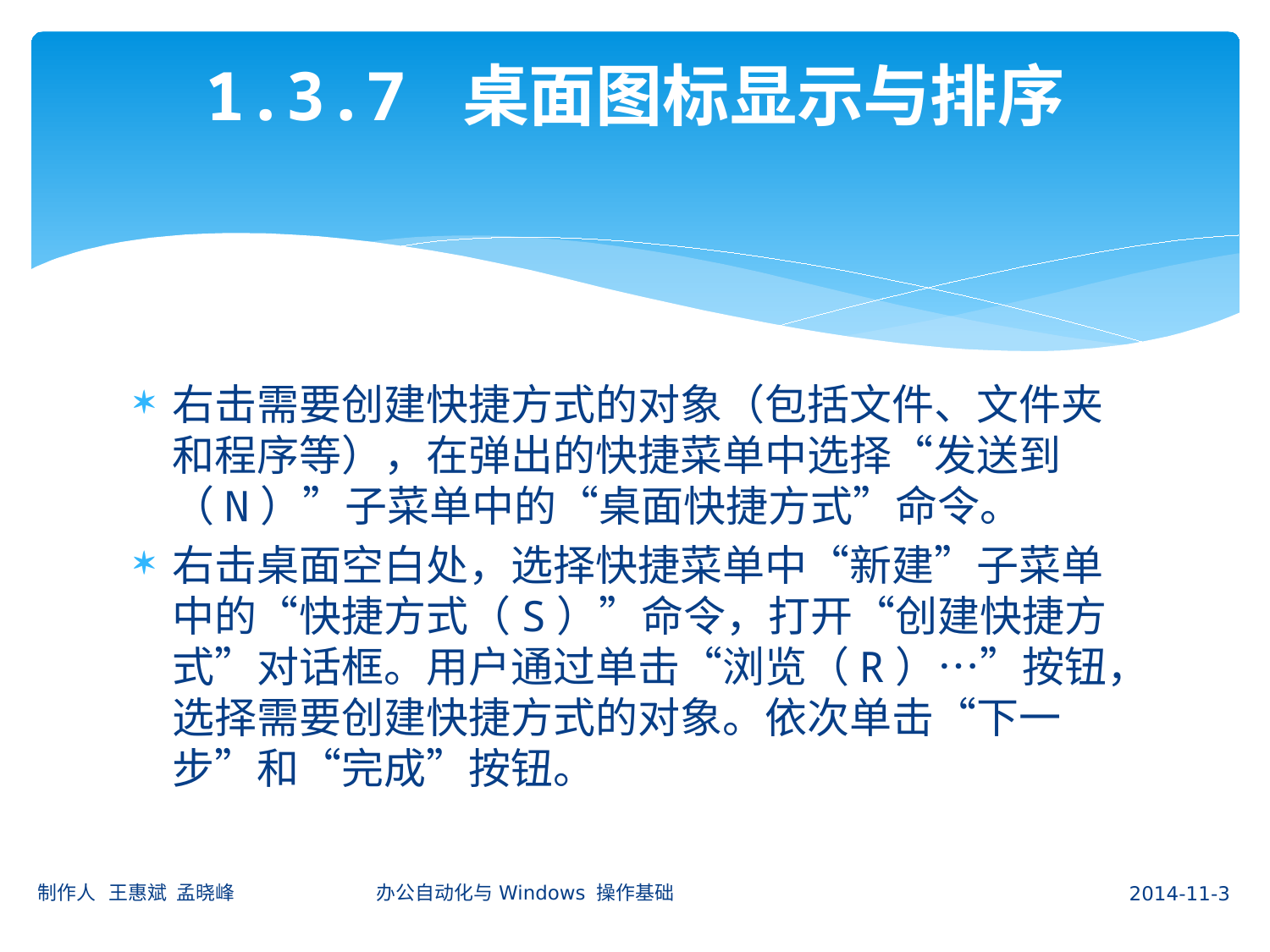

# 1.3.7 桌面图标显示与排序
右击需要创建快捷方式的对象（包括文件、文件夹和程序等），在弹出的快捷菜单中选择“发送到（N）”子菜单中的“桌面快捷方式”命令。
右击桌面空白处，选择快捷菜单中“新建”子菜单中的“快捷方式（S）”命令，打开“创建快捷方式”对话框。用户通过单击“浏览（R）…”按钮，选择需要创建快捷方式的对象。依次单击“下一步”和“完成”按钮。
制作人   王惠斌  孟晓峰                                办公自动化与Windows 操作基础
2014-11-3